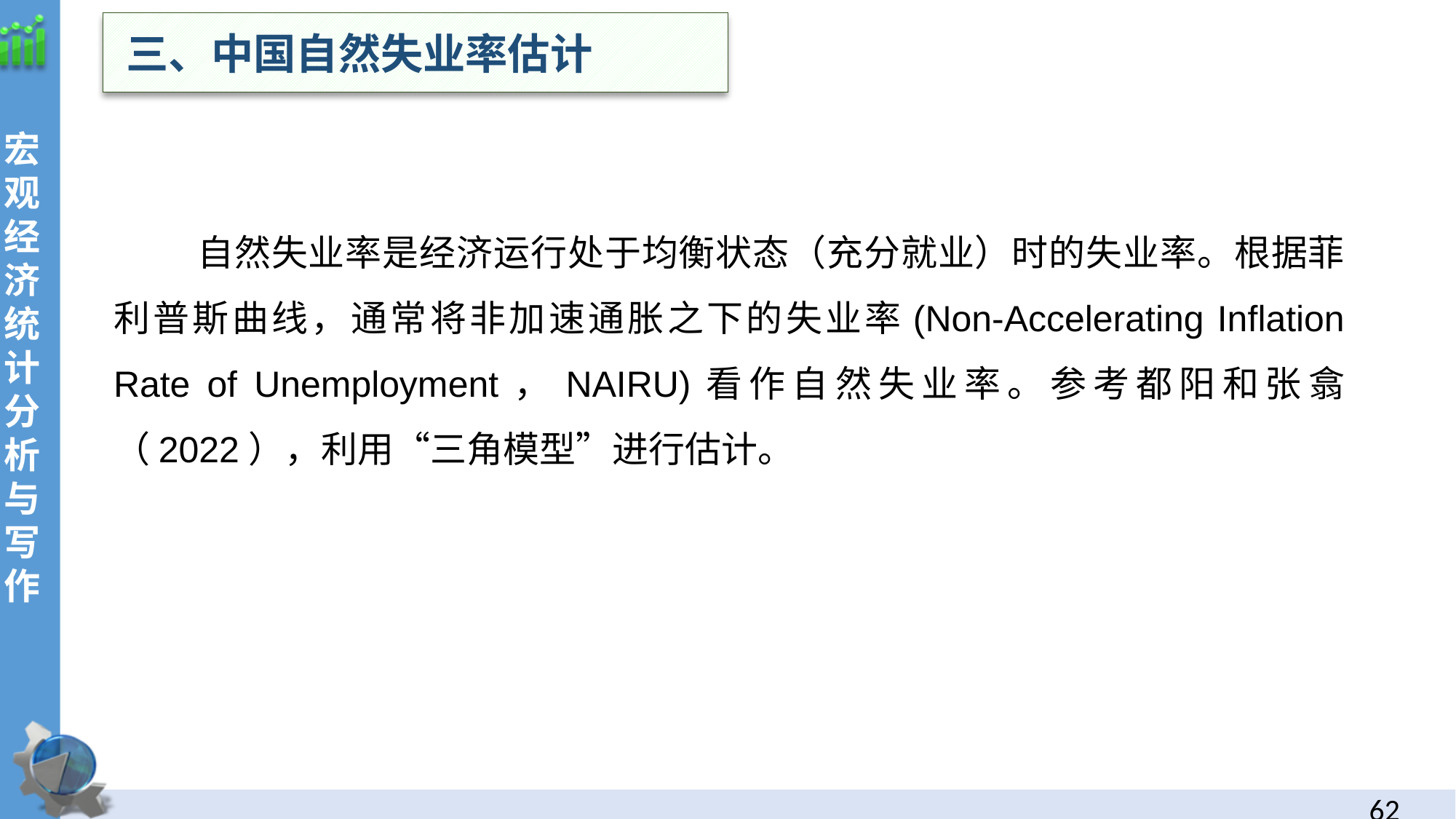

三、中国自然失业率估计
宏观经济统计分析与写作

     自然失业率是经济运行处于均衡状态（充分就业）时的失业率。根据菲利普斯曲线，通常将非加速通胀之下的失业率(Non-Accelerating Inflation Rate of Unemployment，NAIRU)看作自然失业率。参考都阳和张翕（2022），利用“三角模型”进行估计。

62